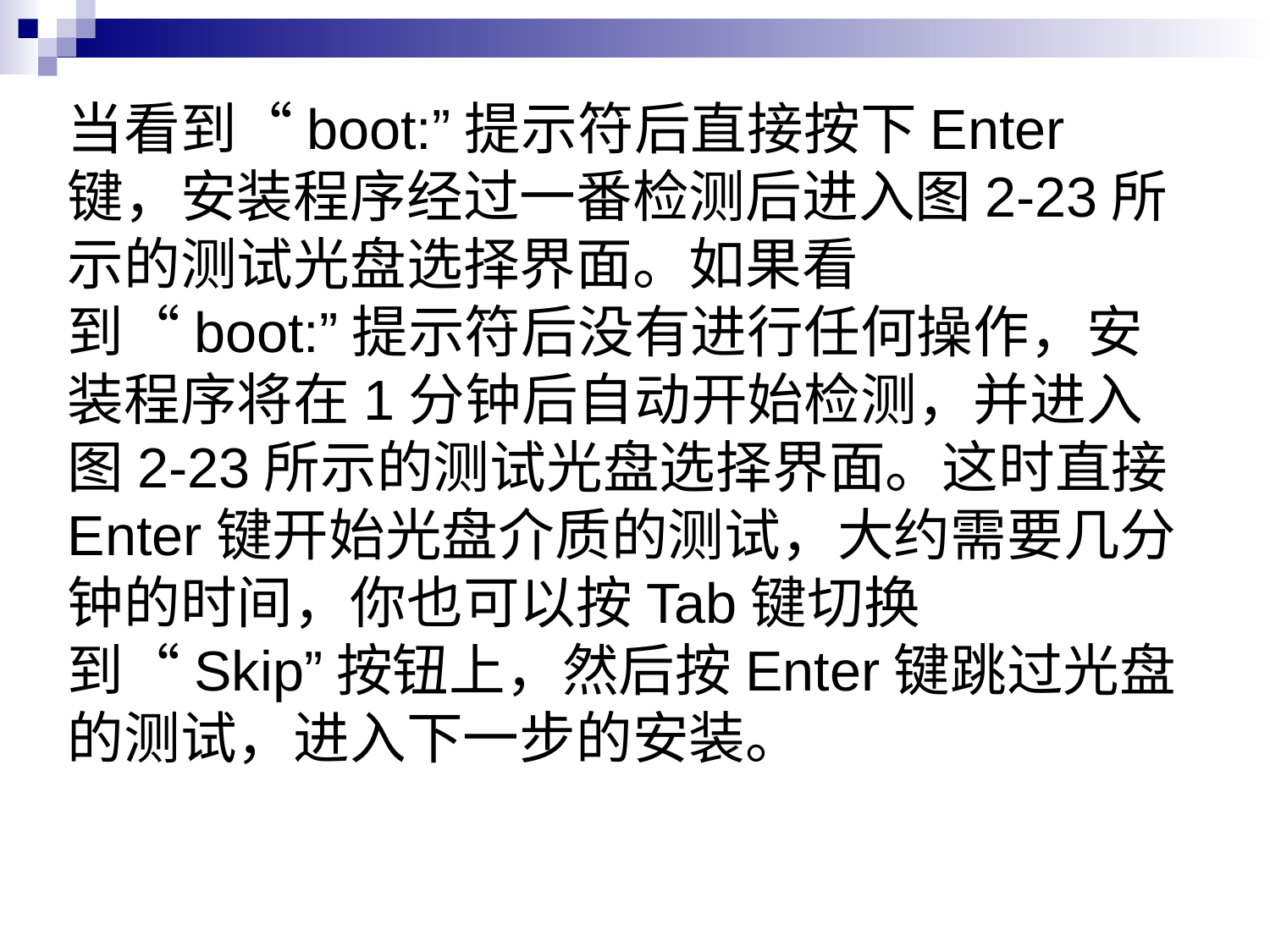

# 当看到“boot:”提示符后直接按下Enter键，安装程序经过一番检测后进入图2-23所示的测试光盘选择界面。如果看到“boot:”提示符后没有进行任何操作，安装程序将在1分钟后自动开始检测，并进入图2-23所示的测试光盘选择界面。这时直接Enter键开始光盘介质的测试，大约需要几分钟的时间，你也可以按Tab键切换到“Skip”按钮上，然后按Enter键跳过光盘的测试，进入下一步的安装。